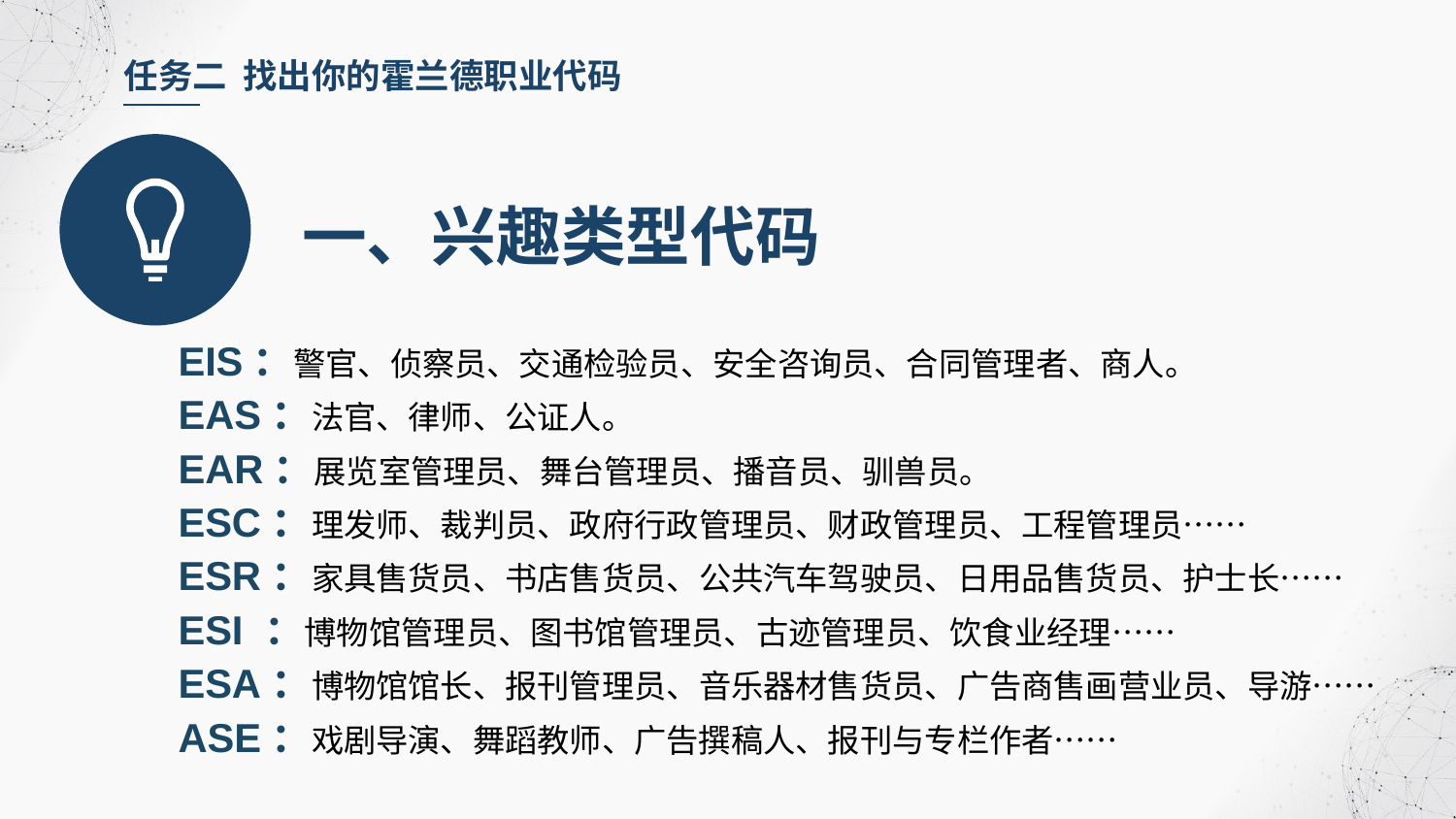

任务二  找出你的霍兰德职业代码

一、兴趣类型代码
EIS：警官、侦察员、交通检验员、安全咨询员、合同管理者、商人。
EAS：法官、律师、公证人。
EAR：展览室管理员、舞台管理员、播音员、驯兽员。
ESC：理发师、裁判员、政府行政管理员、财政管理员、工程管理员……
ESR：家具售货员、书店售货员、公共汽车驾驶员、日用品售货员、护士长……
ESI ：博物馆管理员、图书馆管理员、古迹管理员、饮食业经理……
ESA：博物馆馆长、报刊管理员、音乐器材售货员、广告商售画营业员、导游……
ASE：戏剧导演、舞蹈教师、广告撰稿人、报刊与专栏作者……